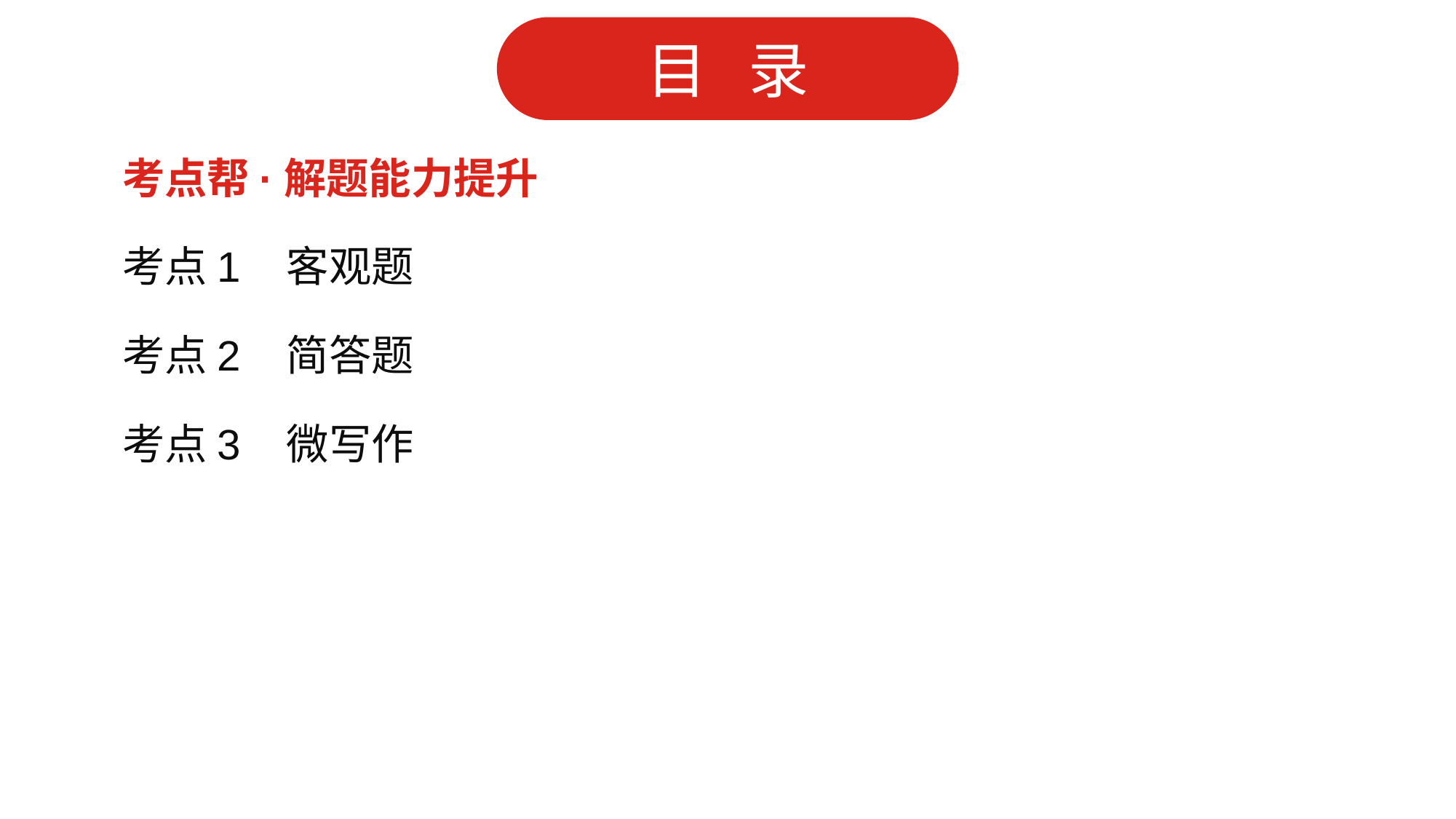

考点帮·解题能力提升
考点1   客观题
考点2   简答题
考点3   微写作